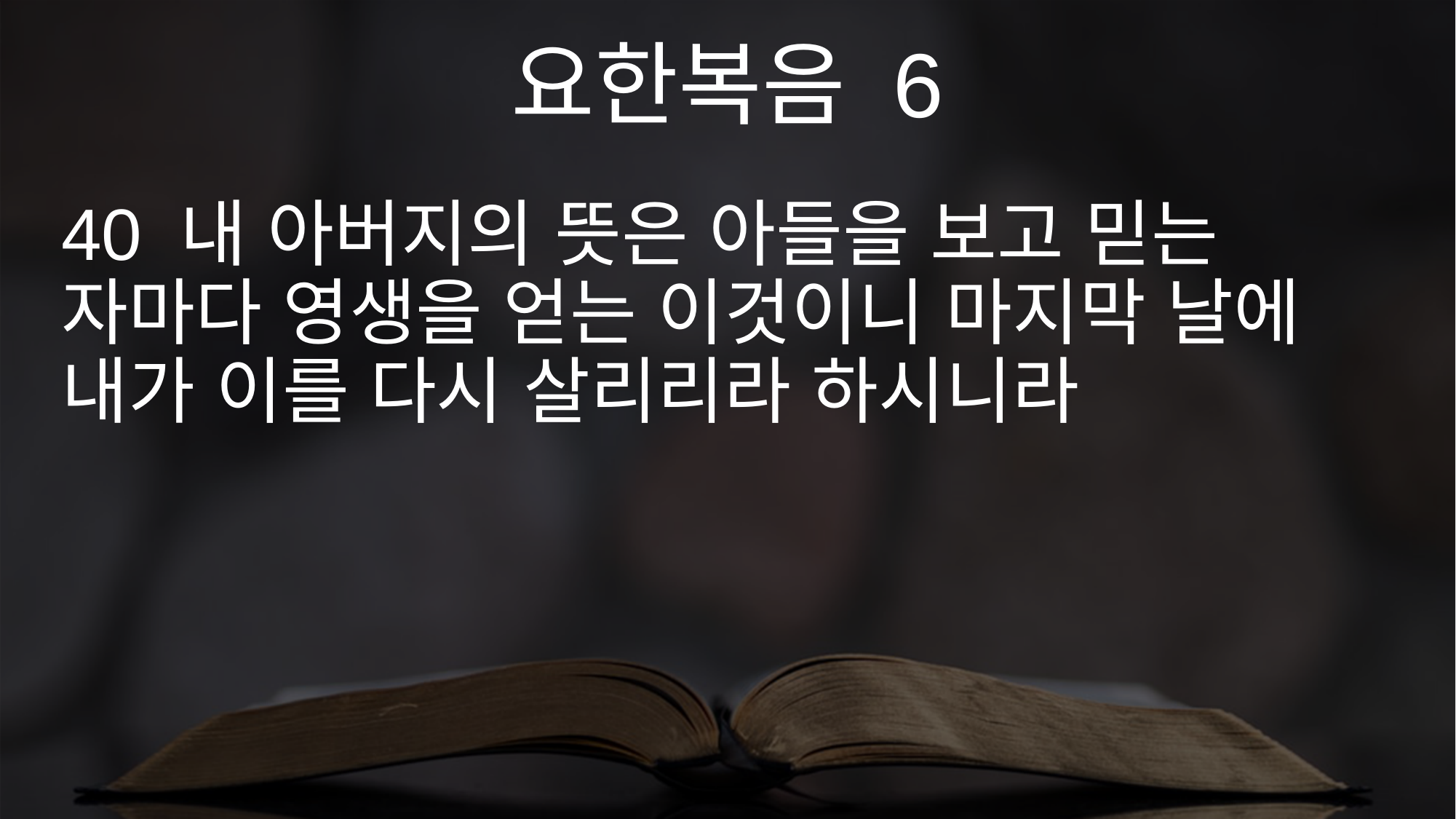

요한복음 6
40 내 아버지의 뜻은 아들을 보고 믿는 자마다 영생을 얻는 이것이니 마지막 날에 내가 이를 다시 살리리라 하시니라